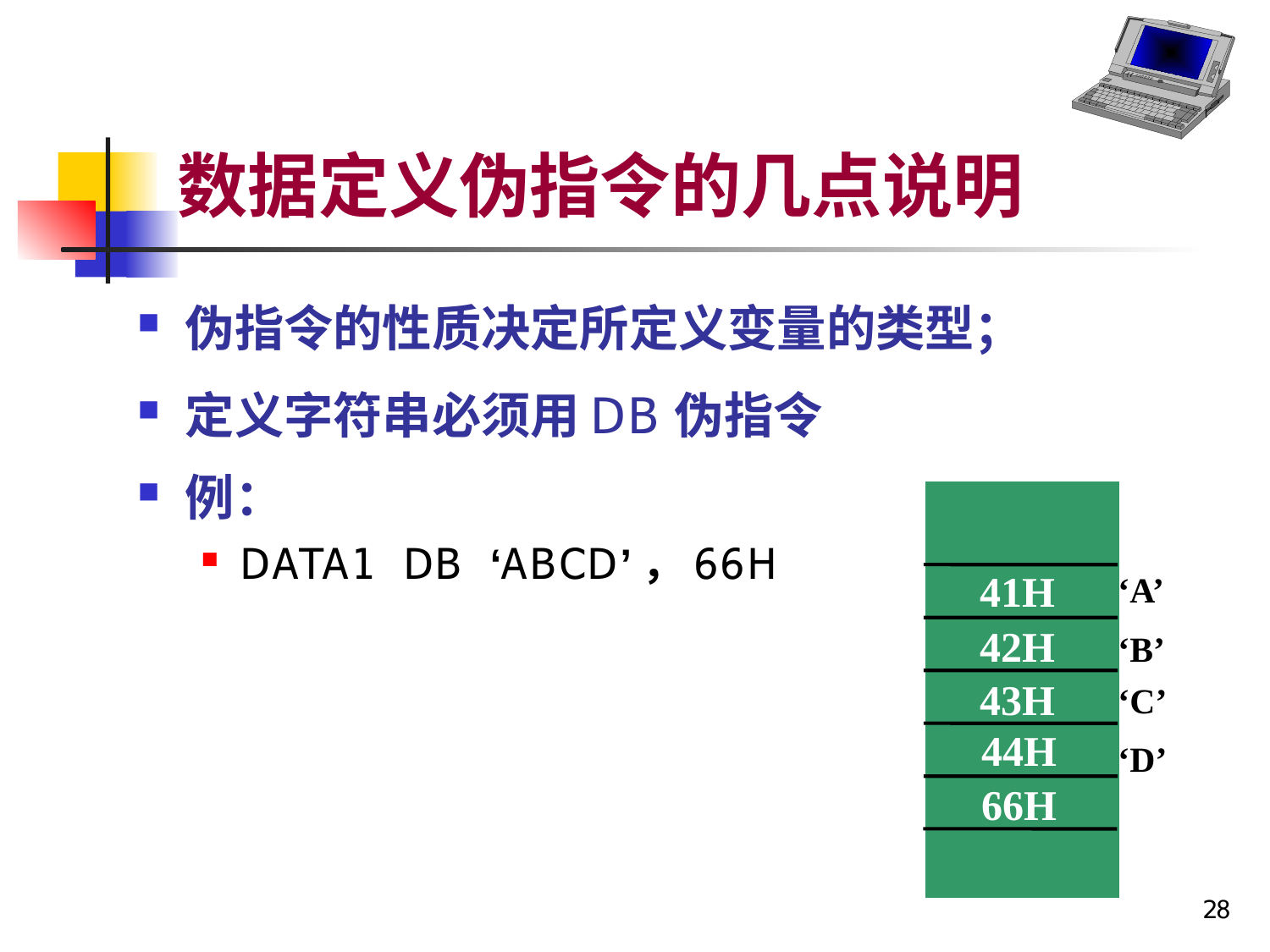

# 数据定义伪指令的几点说明
伪指令的性质决定所定义变量的类型；
定义字符串必须用DB伪指令
例：
DATA1  DB  ‘ABCD’，66H

41H
‘A’

42H

‘B’
43H

‘C’
44H

‘D’
66H

28